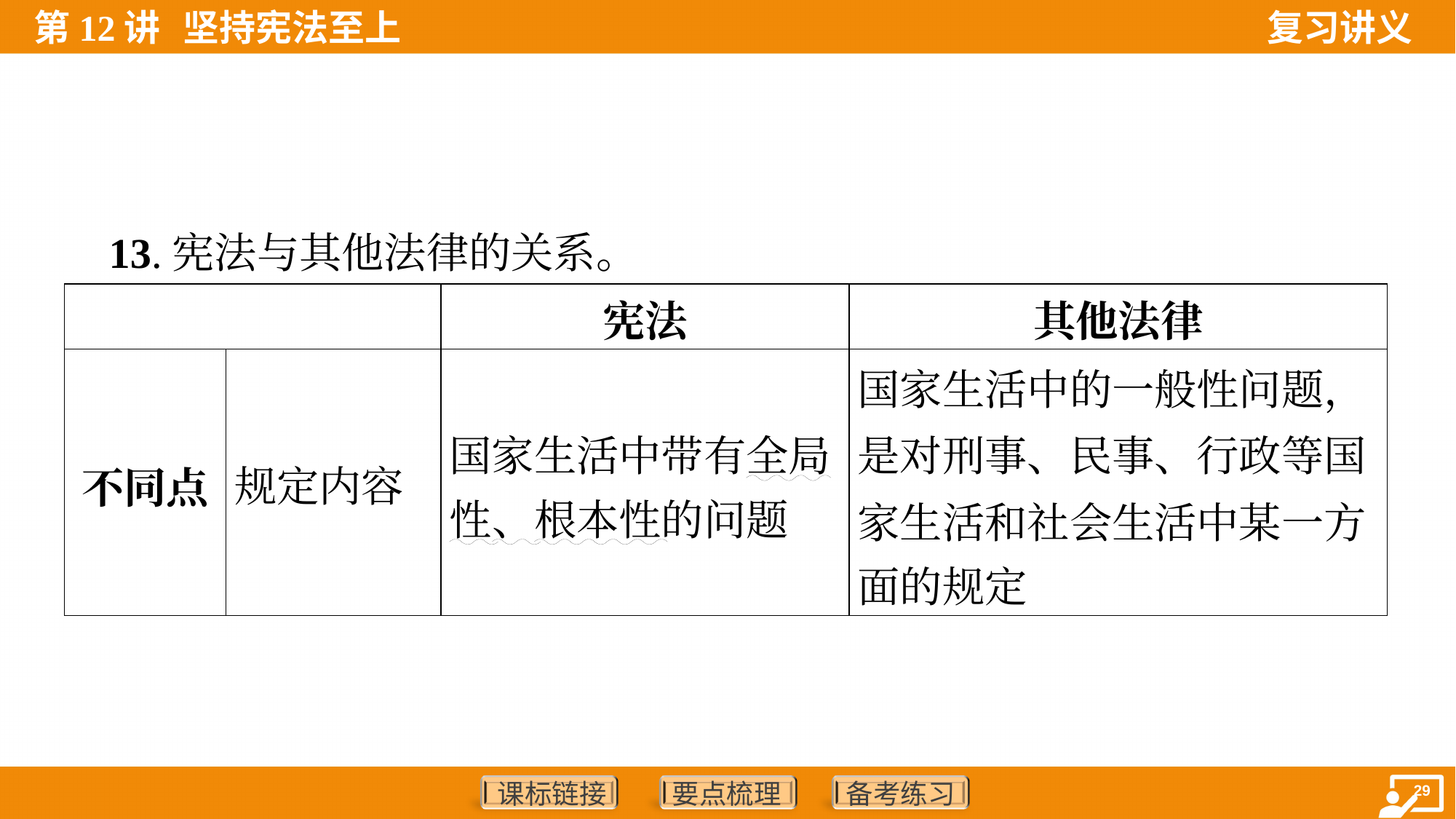

13.宪法与其他法律的关系。
|  |  | 宪法 | 其他法律 |
| --- | --- | --- | --- |
| 不同点 | 规定内容 | 国家生活中带有全局 性、根本性的问题 | 国家生活中的一般性问题， 是对刑事、民事、行政等国 家生活和社会生活中某一方 面的规定 |